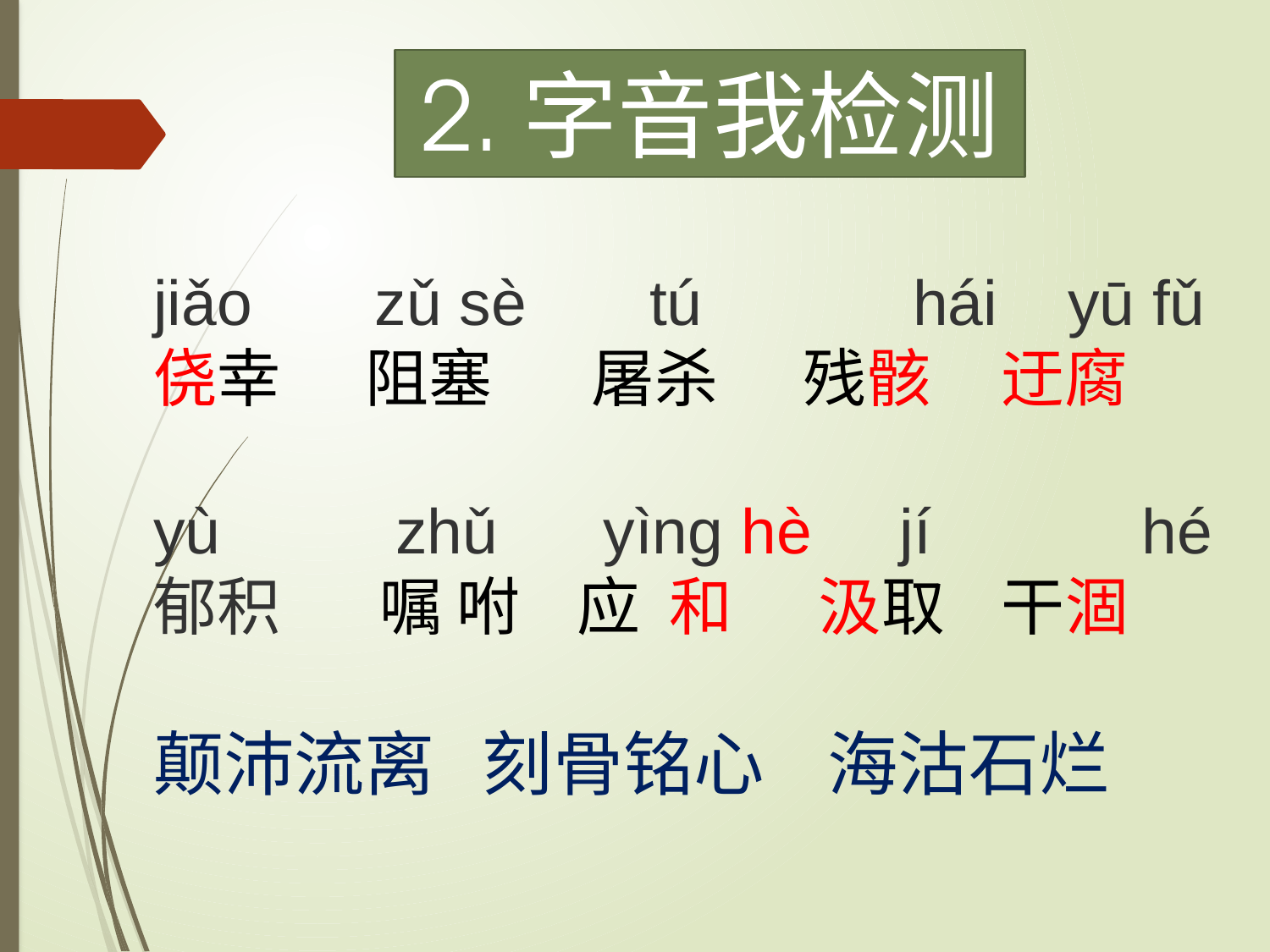

2.字音我检测
jiǎo       zǔ sè       tú            hái    yū fǔ
侥幸      阻塞       屠杀      残骸     迂腐

yù          zhǔ      yìng hè     jí            hé
郁积       嘱 咐    应  和      汲取    干涸

颠沛流离   刻骨铭心    海沽石烂